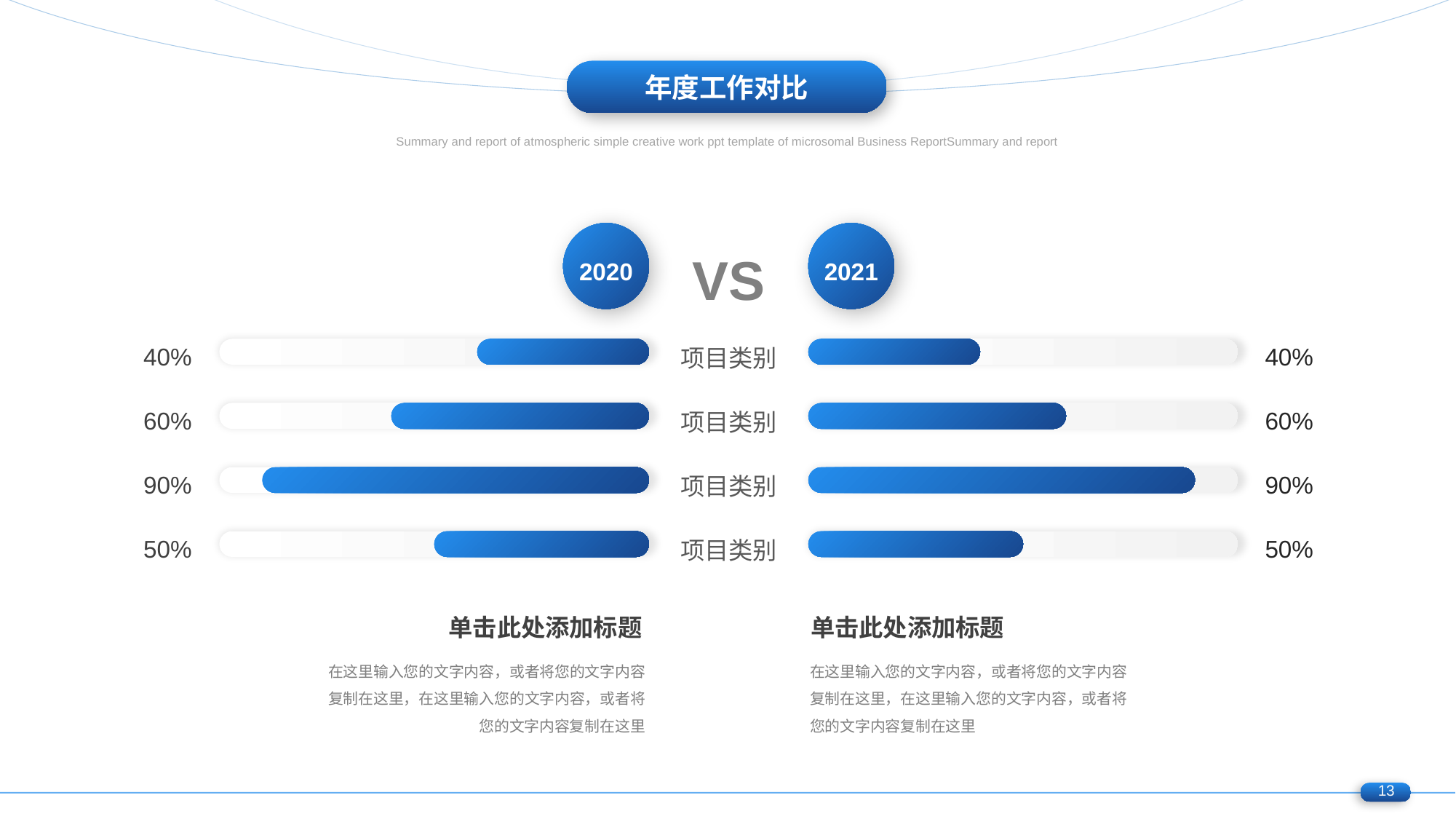

年度工作对比

VS
2020
2021
项目类别
40%
40%

项目类别
60%
60%

项目类别
90%
90%

项目类别
50%
50%

单击此处添加标题
单击此处添加标题
在这里输入您的文字内容，或者将您的文字内容复制在这里，在这里输入您的文字内容，或者将您的文字内容复制在这里
在这里输入您的文字内容，或者将您的文字内容复制在这里，在这里输入您的文字内容，或者将您的文字内容复制在这里